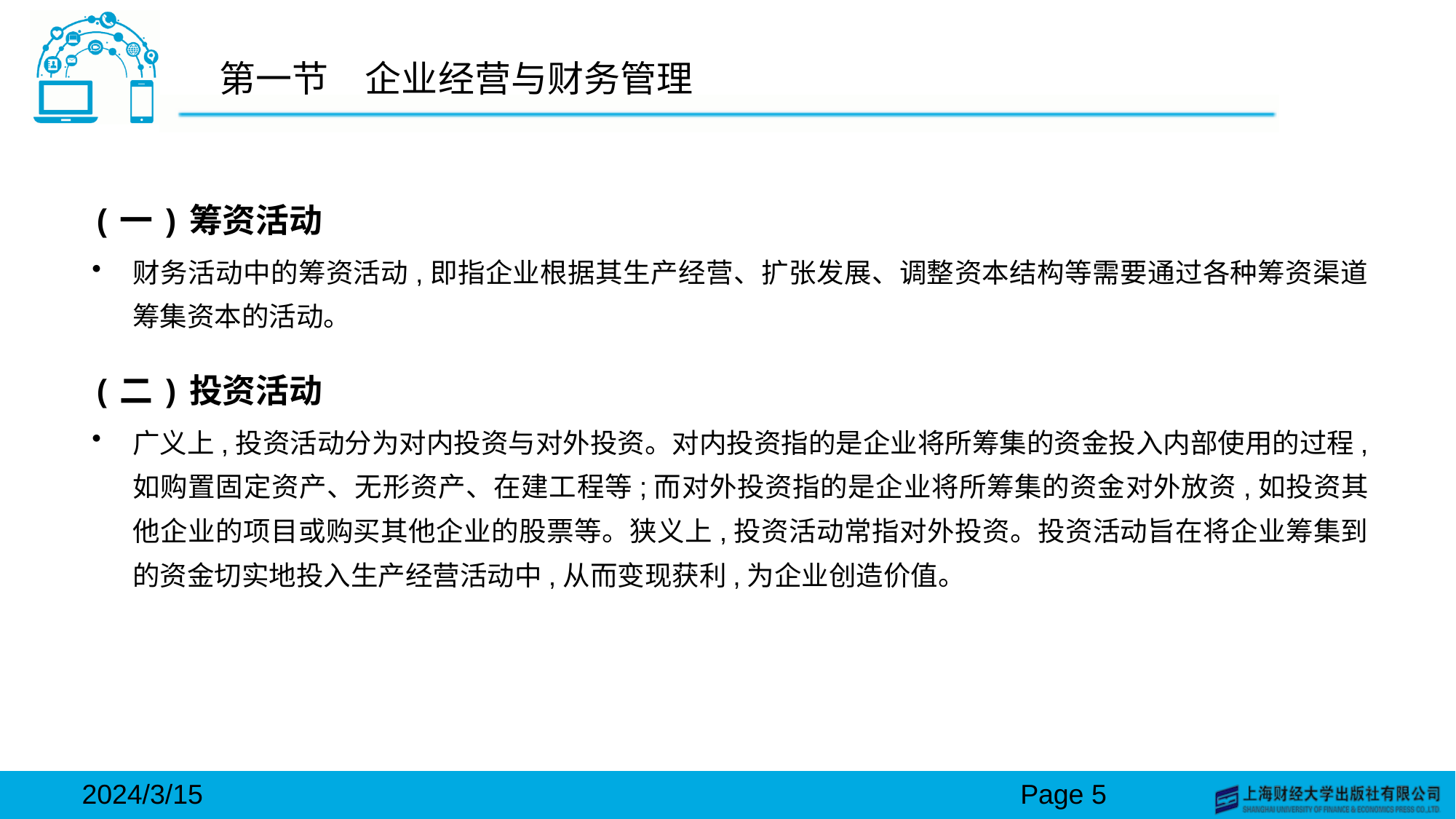

# 第一节　企业经营与财务管理
(一)筹资活动
财务活动中的筹资活动,即指企业根据其生产经营、扩张发展、调整资本结构等需要通过各种筹资渠道筹集资本的活动。
(二)投资活动
广义上,投资活动分为对内投资与对外投资。对内投资指的是企业将所筹集的资金投入内部使用的过程,如购置固定资产、无形资产、在建工程等;而对外投资指的是企业将所筹集的资金对外放资,如投资其他企业的项目或购买其他企业的股票等。狭义上,投资活动常指对外投资。投资活动旨在将企业筹集到的资金切实地投入生产经营活动中,从而变现获利,为企业创造价值。
2024/3/15
Page 5